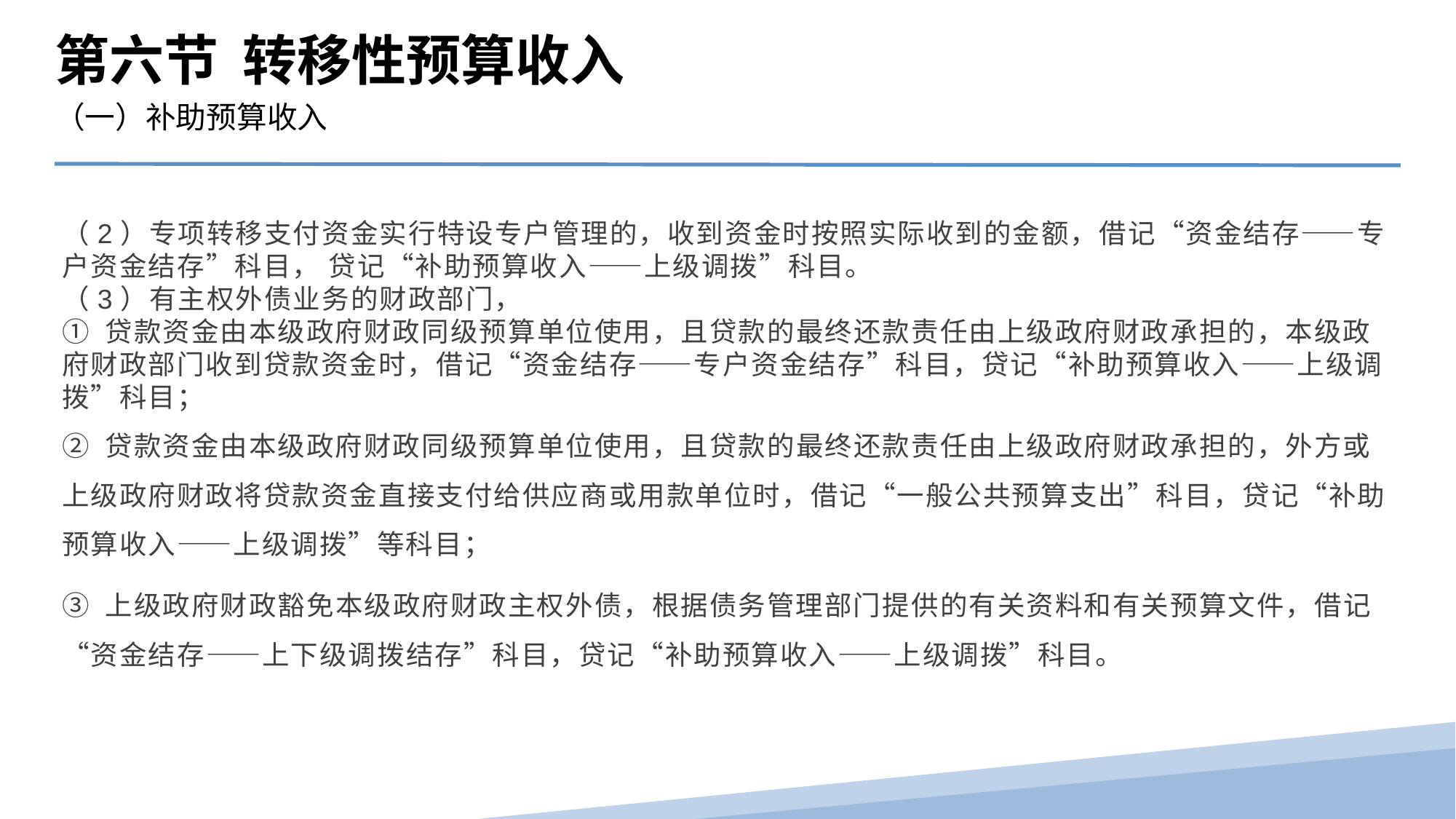

第六节  转移性预算收入
（一）补助预算收入
（2）专项转移支付资金实行特设专户管理的，收到资金时按照实际收到的金额，借记“资金结存――专户资金结存”科目， 贷记“补助预算收入――上级调拨”科目。
（3）有主权外债业务的财政部门，
① 贷款资金由本级政府财政同级预算单位使用，且贷款的最终还款责任由上级政府财政承担的，本级政府财政部门收到贷款资金时，借记“资金结存――专户资金结存”科目，贷记“补助预算收入――上级调拨”科目；
② 贷款资金由本级政府财政同级预算单位使用，且贷款的最终还款责任由上级政府财政承担的，外方或上级政府财政将贷款资金直接支付给供应商或用款单位时，借记“一般公共预算支出”科目，贷记“补助预算收入――上级调拨”等科目；
③ 上级政府财政豁免本级政府财政主权外债，根据债务管理部门提供的有关资料和有关预算文件，借记“资金结存――上下级调拨结存”科目，贷记“补助预算收入――上级调拨”科目。